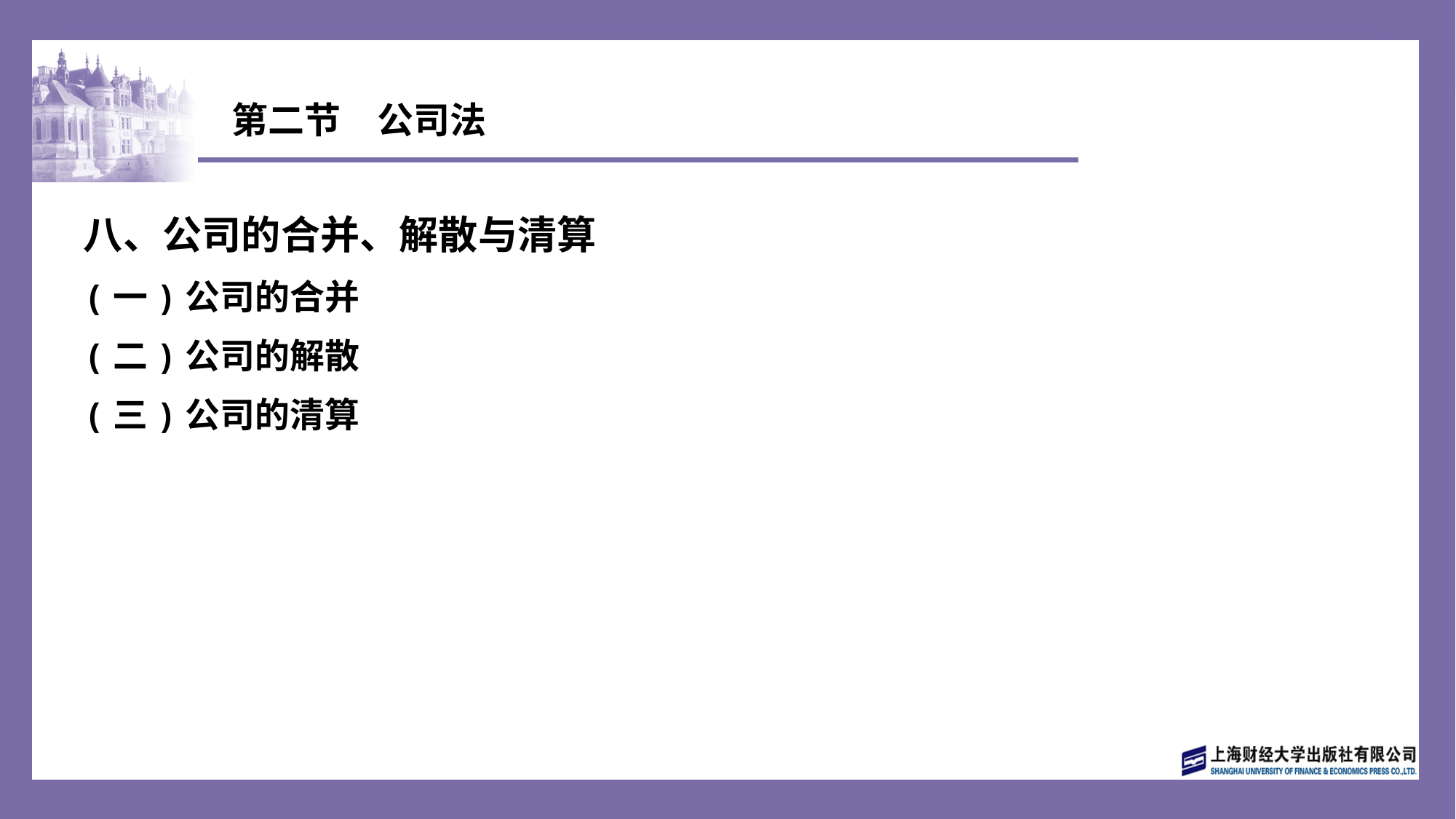

# 第二节　公司法
八、公司的合并、解散与清算
(一)公司的合并
(二)公司的解散
(三)公司的清算